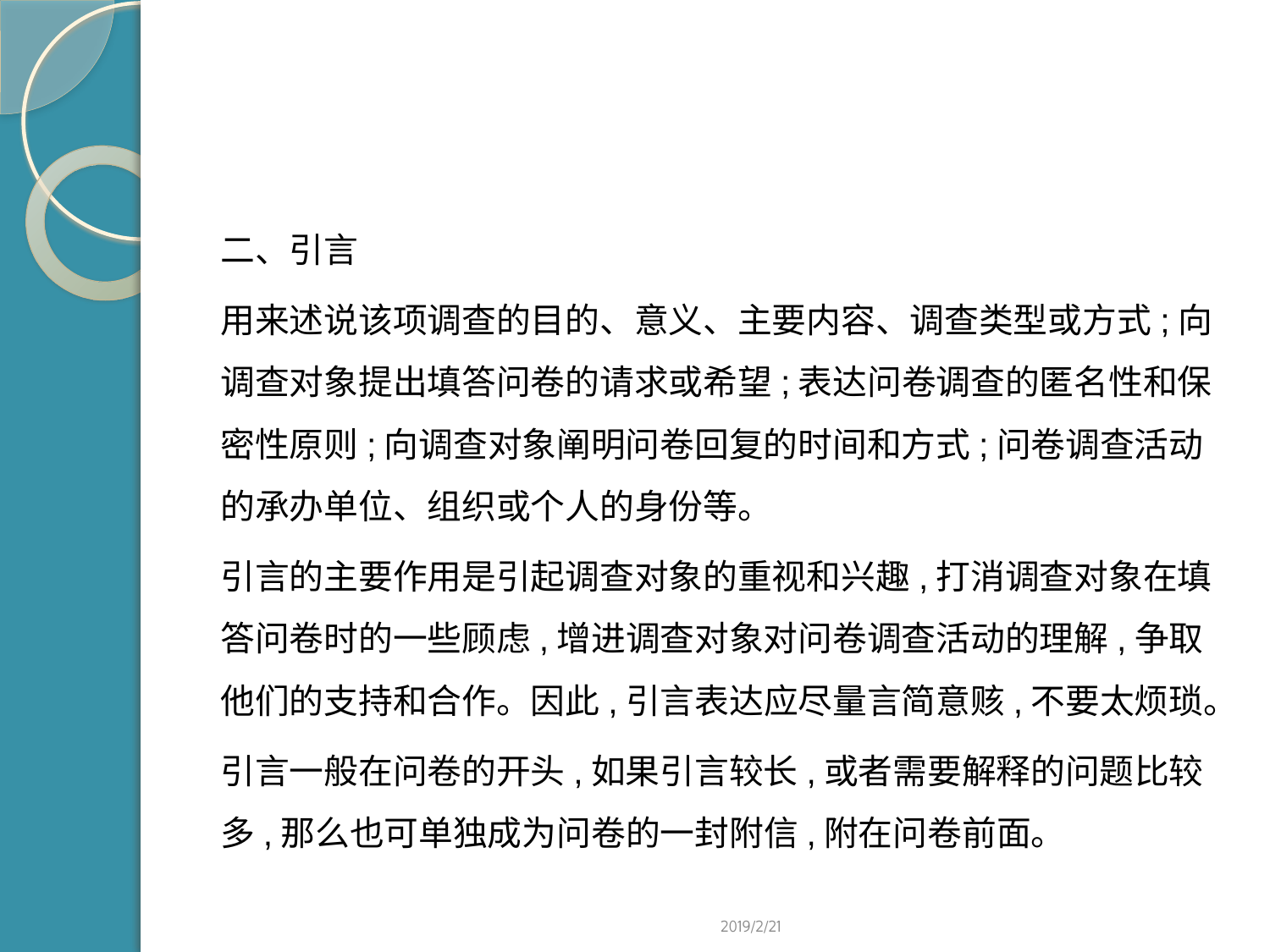

#
二、引言
用来述说该项调查的目的、意义、主要内容、调查类型或方式;向调查对象提出填答问卷的请求或希望;表达问卷调查的匿名性和保密性原则;向调查对象阐明问卷回复的时间和方式;问卷调查活动的承办单位、组织或个人的身份等。
引言的主要作用是引起调查对象的重视和兴趣,打消调查对象在填答问卷时的一些顾虑,增进调查对象对问卷调查活动的理解,争取他们的支持和合作。因此,引言表达应尽量言简意赅,不要太烦琐。
引言一般在问卷的开头,如果引言较长,或者需要解释的问题比较多,那么也可单独成为问卷的一封附信,附在问卷前面。
2019/2/21